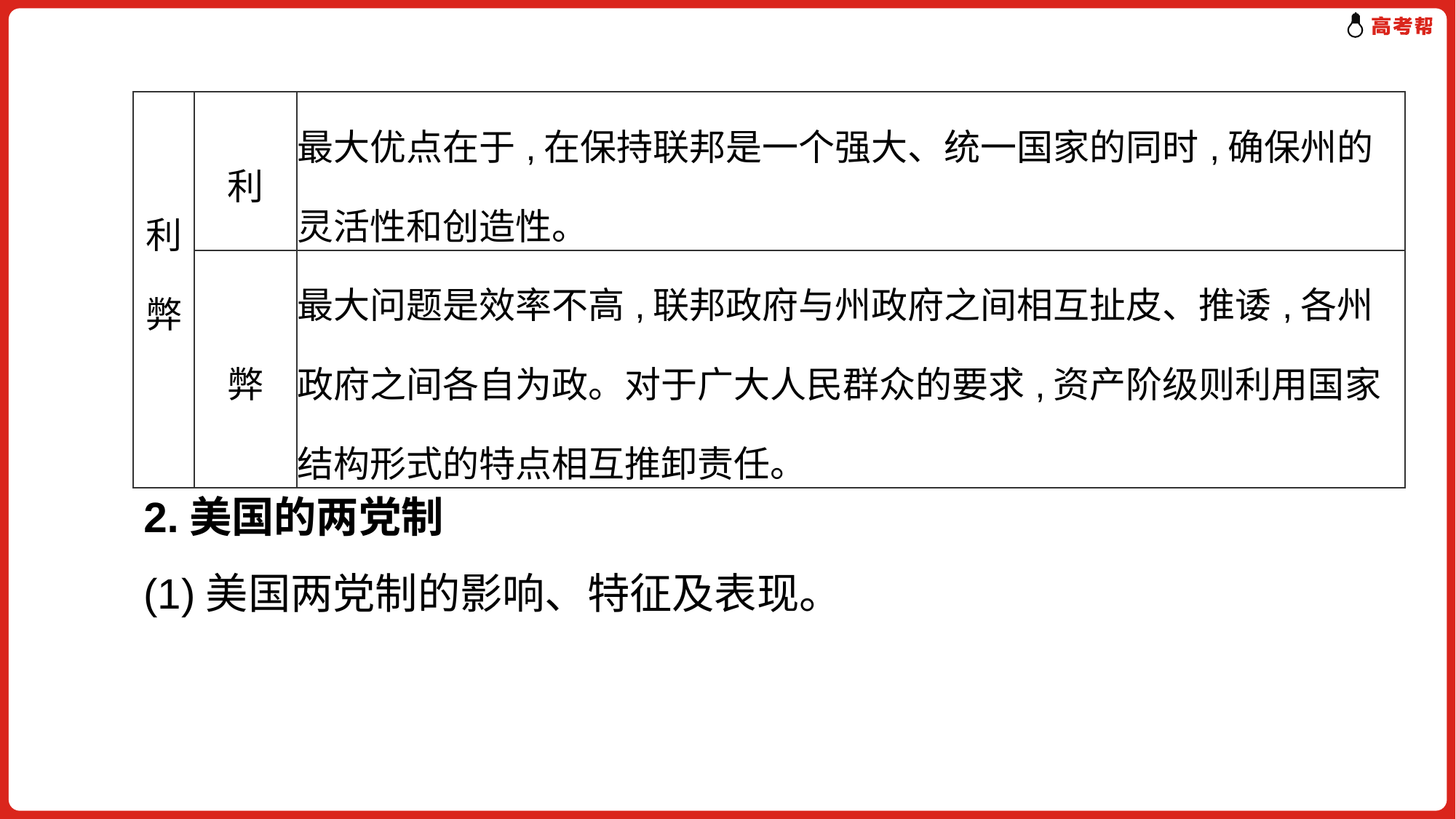

| 利弊 | 利 | 最大优点在于,在保持联邦是一个强大、统一国家的同时,确保州的灵活性和创造性。 |
| --- | --- | --- |
|  | 弊 | 最大问题是效率不高,联邦政府与州政府之间相互扯皮、推诿,各州政府之间各自为政。对于广大人民群众的要求,资产阶级则利用国家结构形式的特点相互推卸责任。 |
2.美国的两党制
(1)美国两党制的影响、特征及表现。